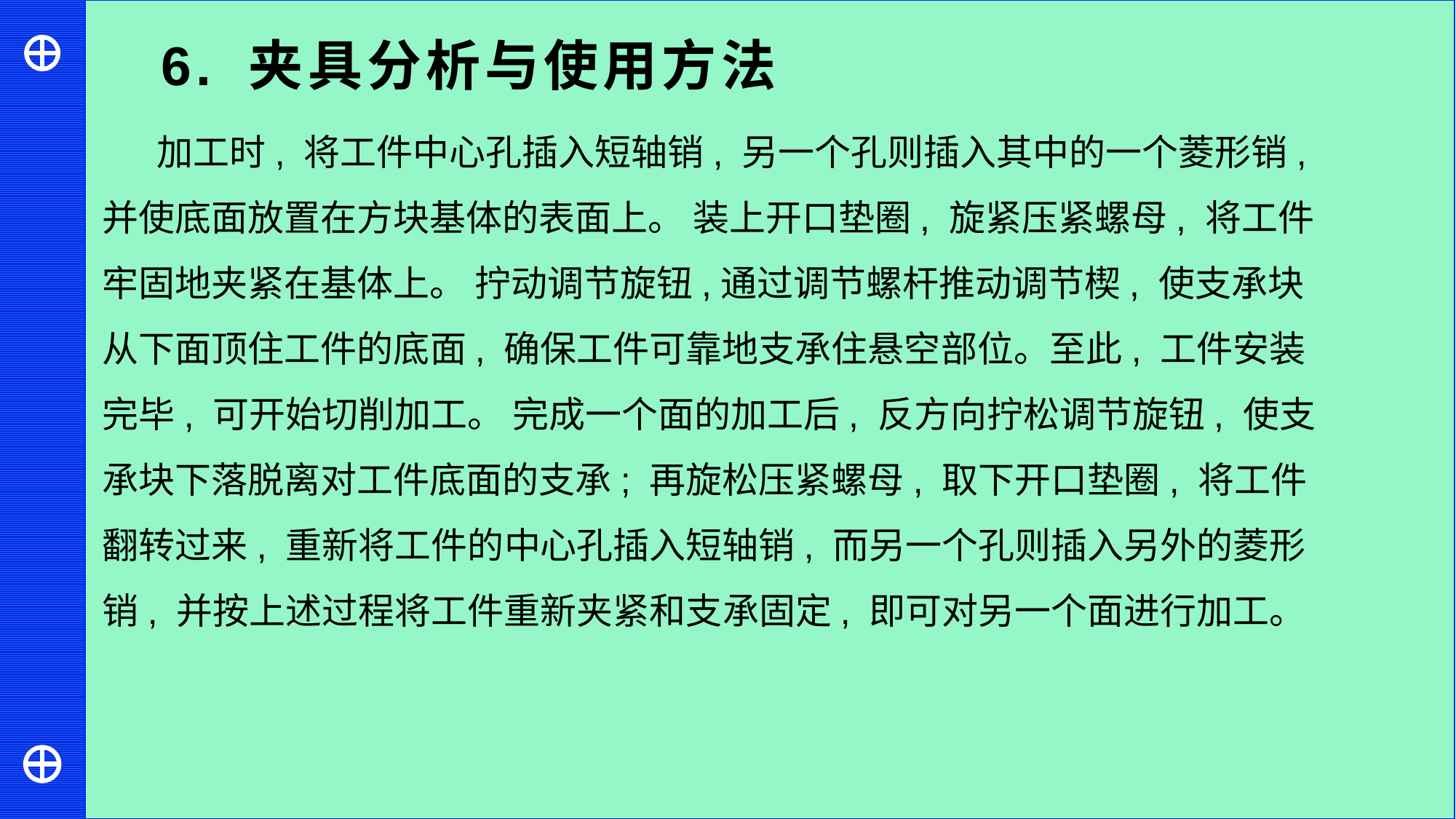

6. 夹具分析与使用方法
加工时, 将工件中心孔插入短轴销, 另一个孔则插入其中的一个菱形销, 并使底面放置在方块基体的表面上。 装上开口垫圈, 旋紧压紧螺母, 将工件牢固地夹紧在基体上。 拧动调节旋钮,通过调节螺杆推动调节楔, 使支承块从下面顶住工件的底面, 确保工件可靠地支承住悬空部位。至此, 工件安装完毕, 可开始切削加工。 完成一个面的加工后, 反方向拧松调节旋钮, 使支承块下落脱离对工件底面的支承; 再旋松压紧螺母, 取下开口垫圈, 将工件翻转过来, 重新将工件的中心孔插入短轴销, 而另一个孔则插入另外的菱形销, 并按上述过程将工件重新夹紧和支承固定, 即可对另一个面进行加工。